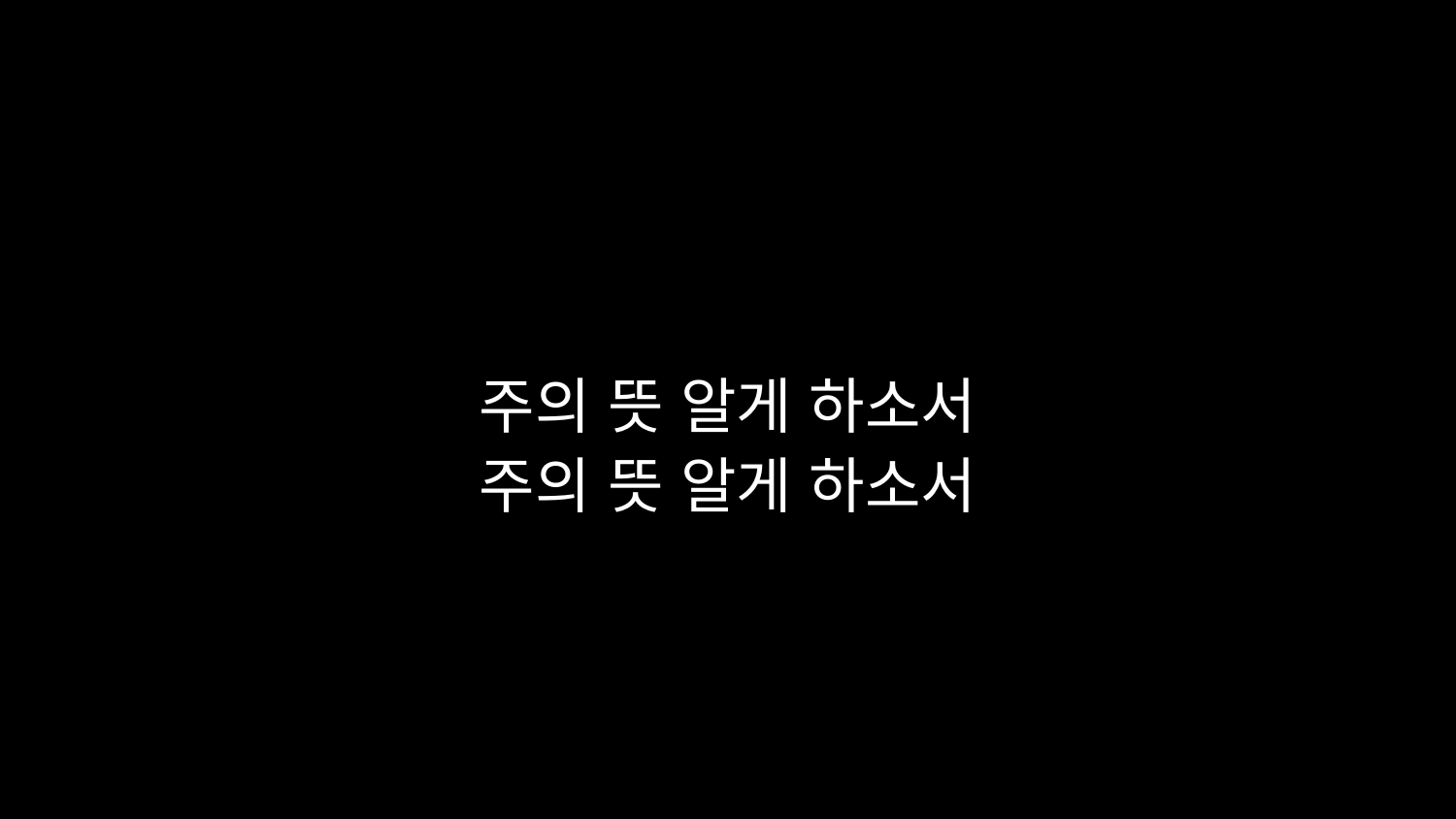

# 주의 뜻 알게 하소서 주의 뜻 알게 하소서